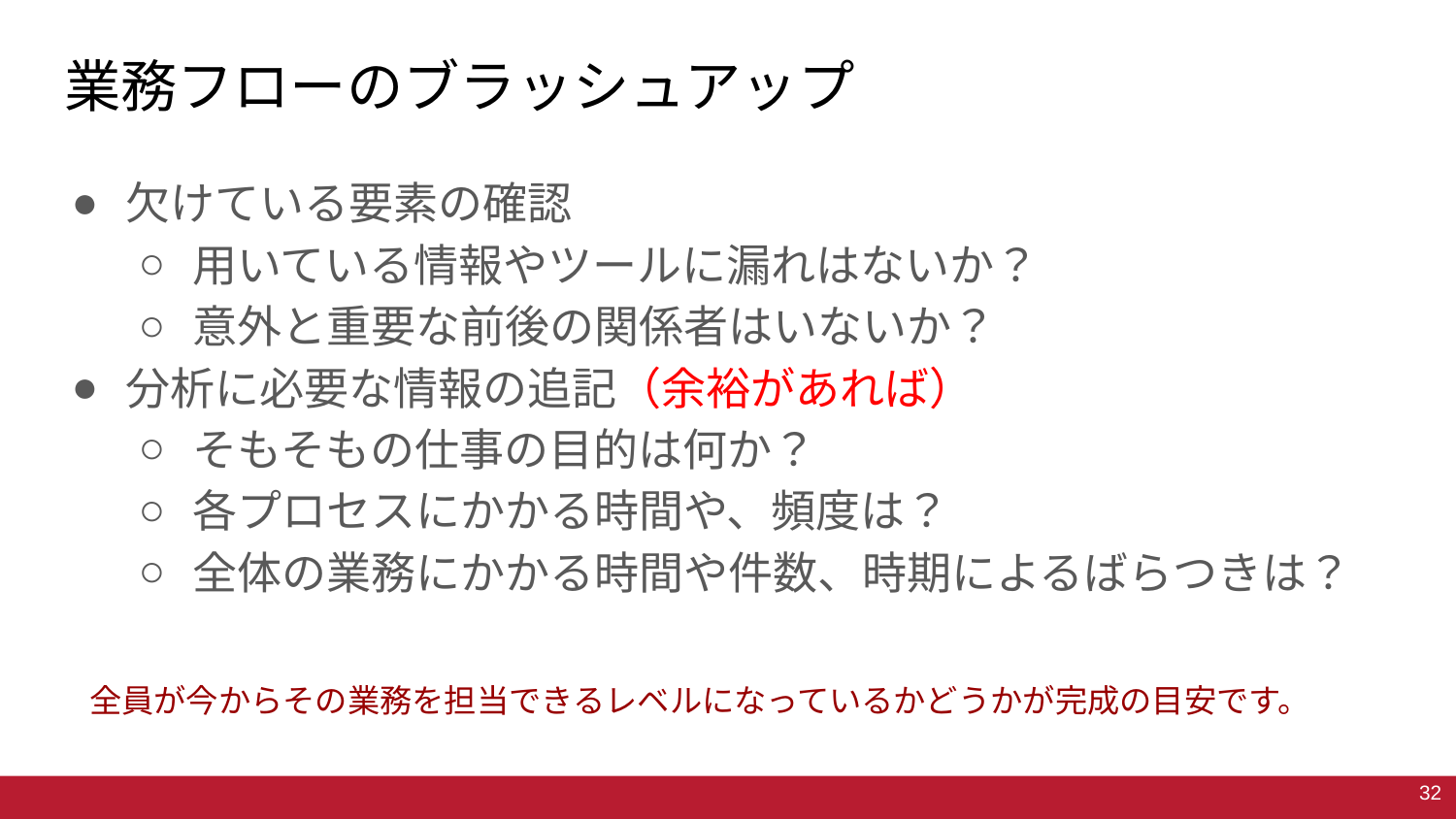

# 業務フローのブラッシュアップ
欠けている要素の確認
用いている情報やツールに漏れはないか？
意外と重要な前後の関係者はいないか？
分析に必要な情報の追記（余裕があれば）
そもそもの仕事の目的は何か？
各プロセスにかかる時間や、頻度は？
全体の業務にかかる時間や件数、時期によるばらつきは？
全員が今からその業務を担当できるレベルになっているかどうかが完成の目安です。
32